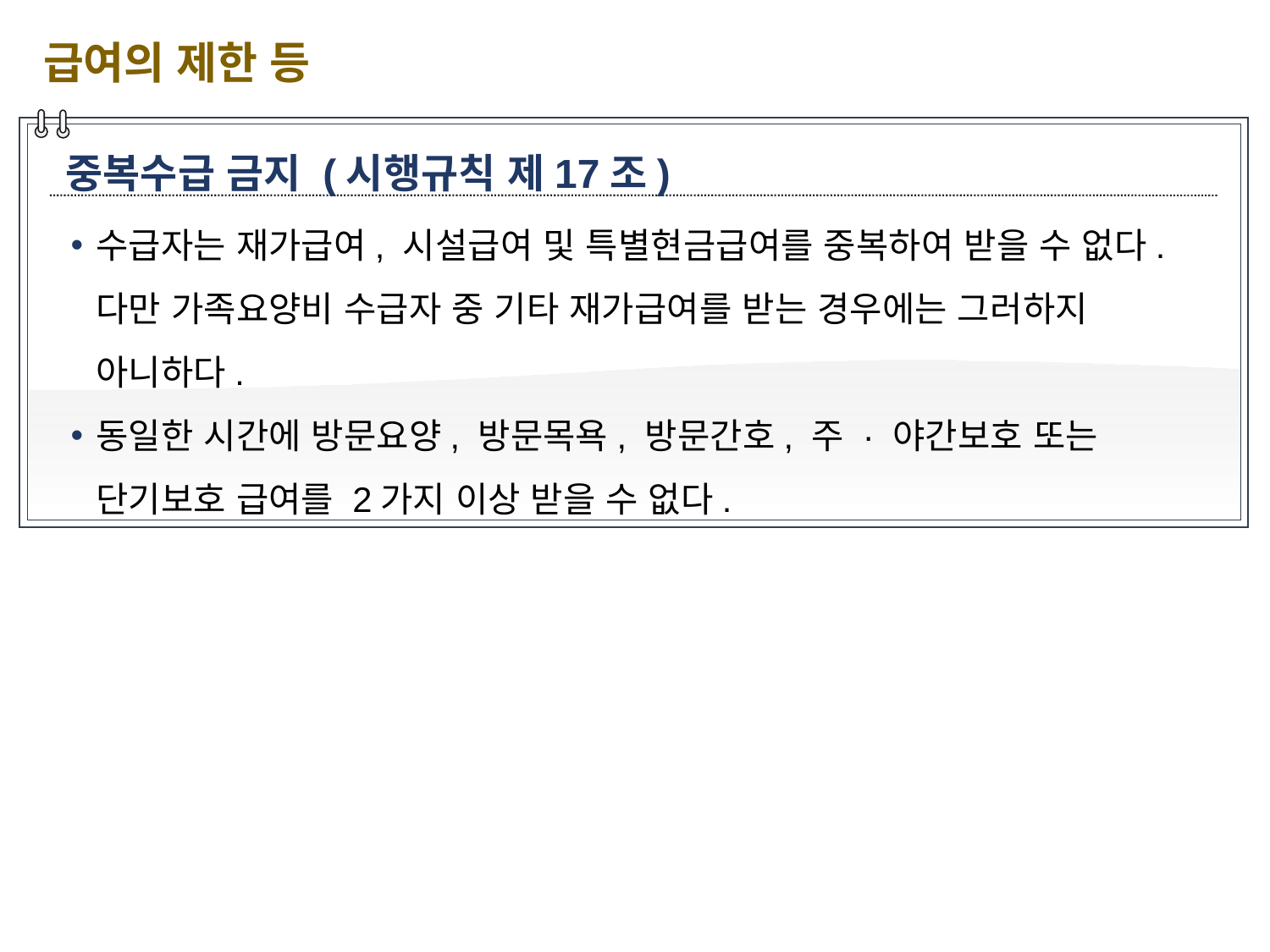

급여의 제한 등

중복수급 금지 (시행규칙 제17조)

수급자는 재가급여, 시설급여 및 특별현금급여를 중복하여 받을 수 없다. 다만 가족요양비 수급자 중 기타 재가급여를 받는 경우에는 그러하지 아니하다.
동일한 시간에 방문요양, 방문목욕, 방문간호, 주 · 야간보호 또는 단기보호 급여를 2가지 이상 받을 수 없다.